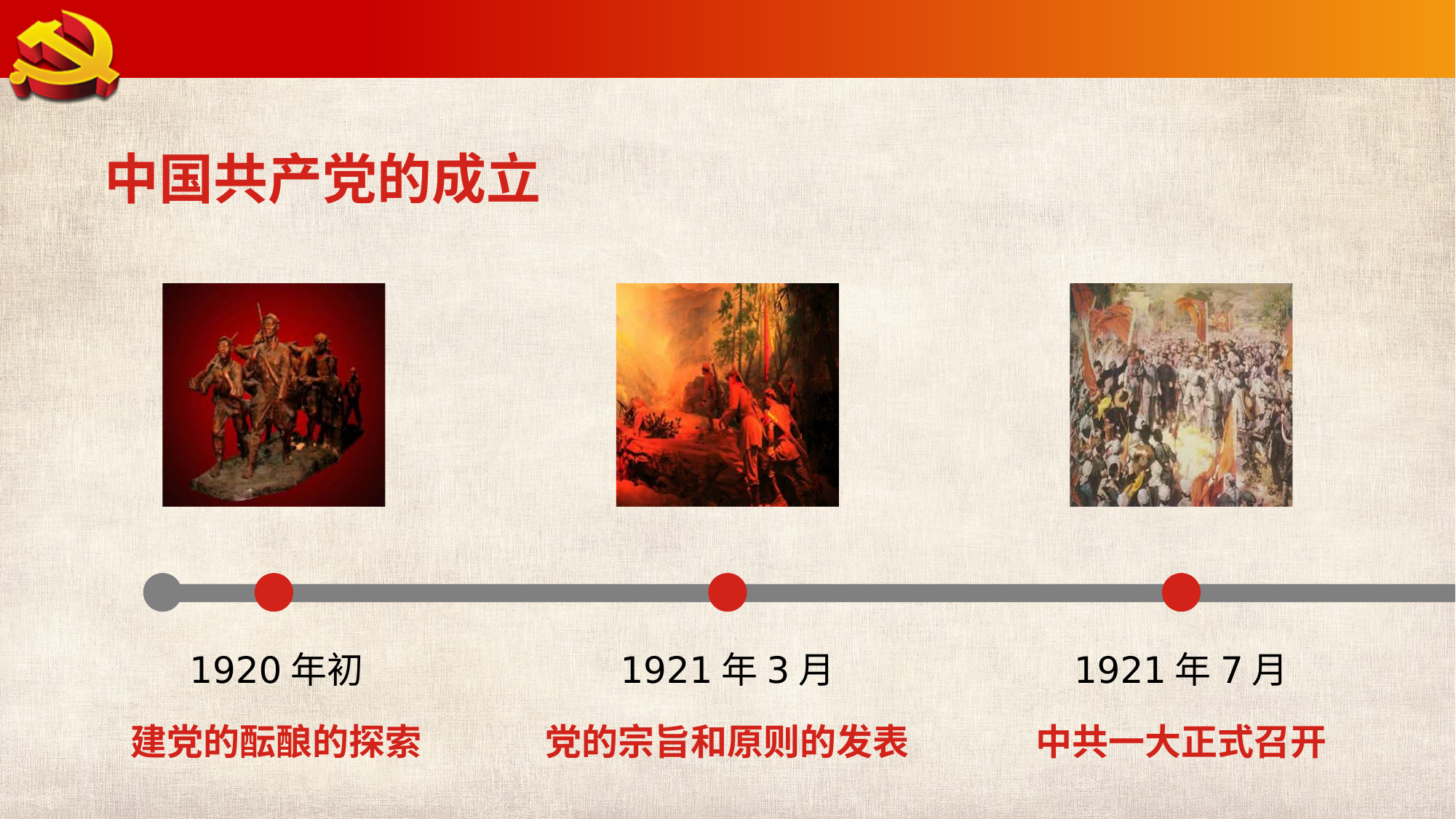

中国共产党的成立

1920年初
1921年3月
1921年7月
建党的酝酿的探索
党的宗旨和原则的发表
中共一大正式召开